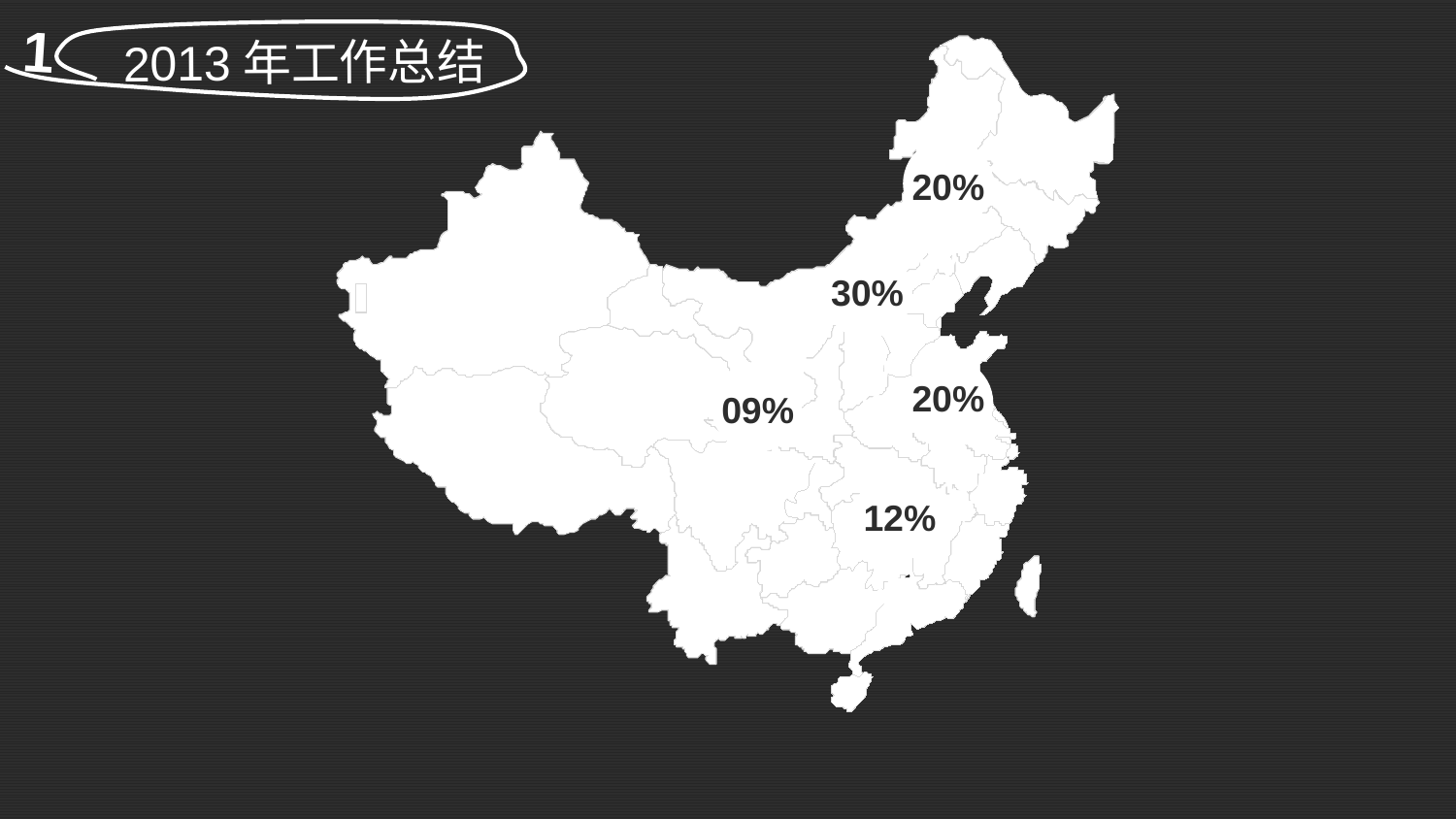

2013年工作总结
1

20%

30%

20%

09%

12%